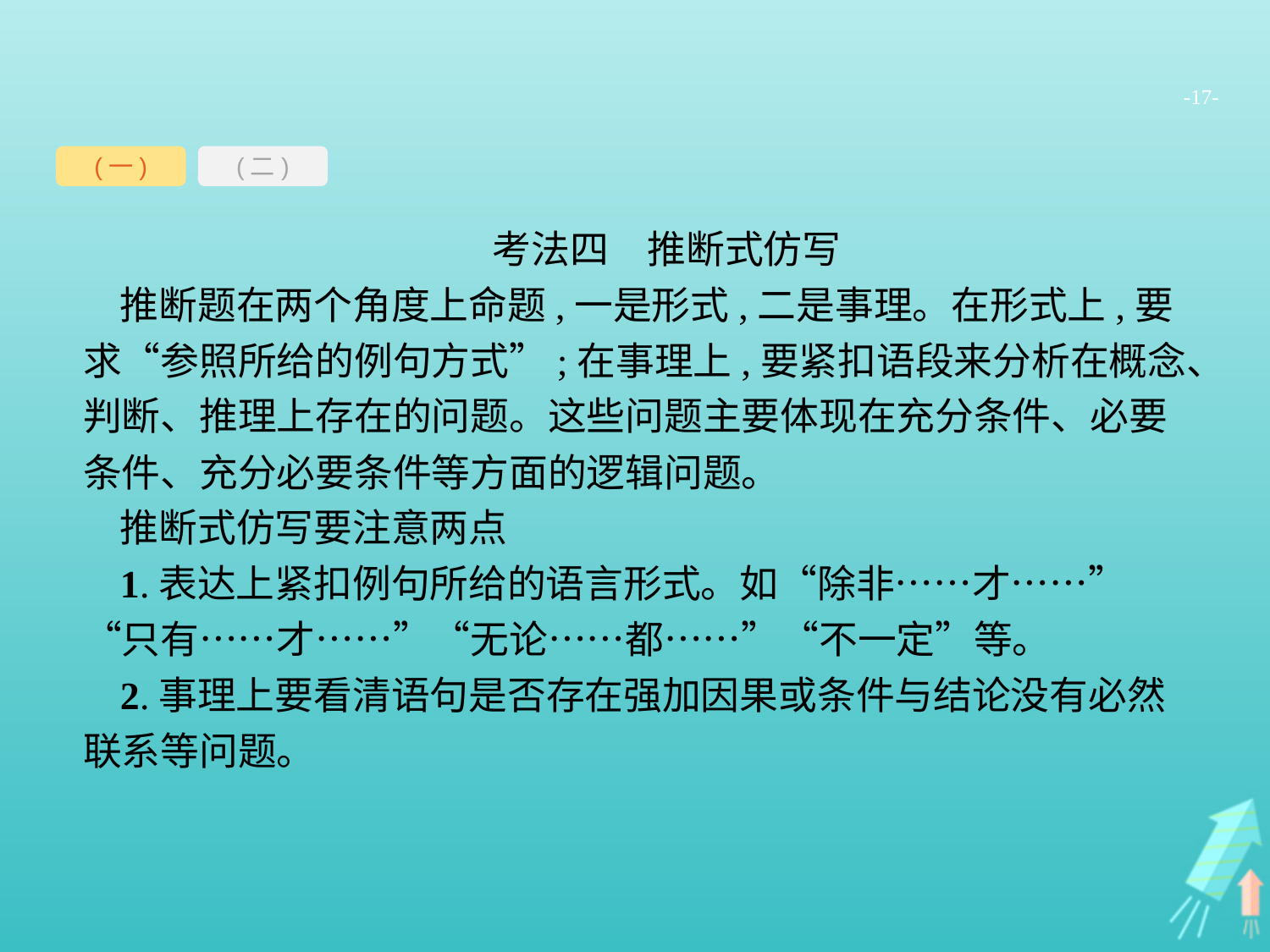

-17-
(一)
(二)
考法四　推断式仿写
推断题在两个角度上命题,一是形式,二是事理。在形式上,要求“参照所给的例句方式”;在事理上,要紧扣语段来分析在概念、判断、推理上存在的问题。这些问题主要体现在充分条件、必要条件、充分必要条件等方面的逻辑问题。
推断式仿写要注意两点
1.表达上紧扣例句所给的语言形式。如“除非……才……”“只有……才……”“无论……都……”“不一定”等。
2.事理上要看清语句是否存在强加因果或条件与结论没有必然联系等问题。